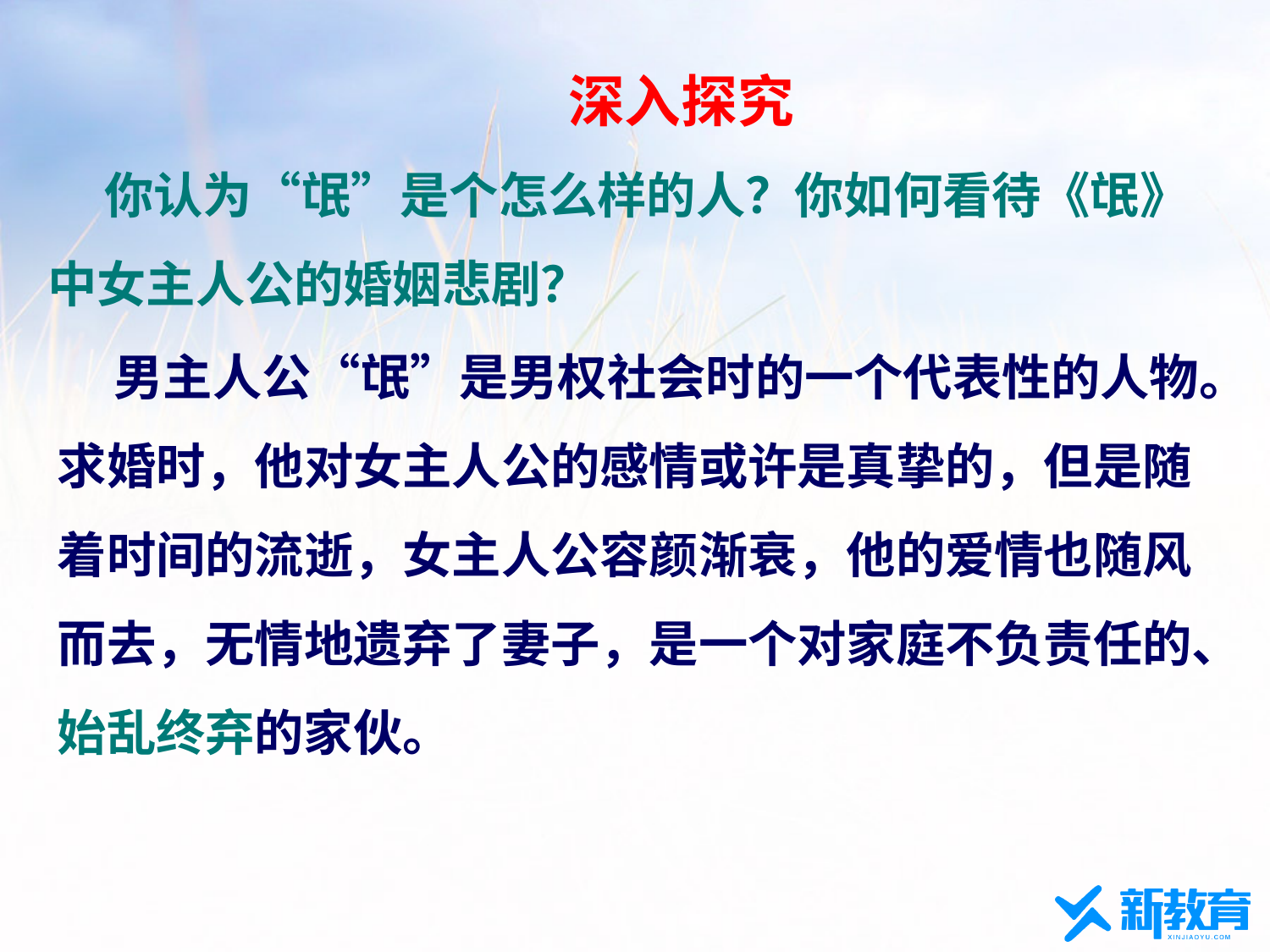

深入探究
    你认为“氓”是个怎么样的人？你如何看待《氓》中女主人公的婚姻悲剧？

    男主人公“氓”是男权社会时的一个代表性的人物。求婚时，他对女主人公的感情或许是真挚的，但是随着时间的流逝，女主人公容颜渐衰，他的爱情也随风而去，无情地遗弃了妻子，是一个对家庭不负责任的、始乱终弃的家伙。